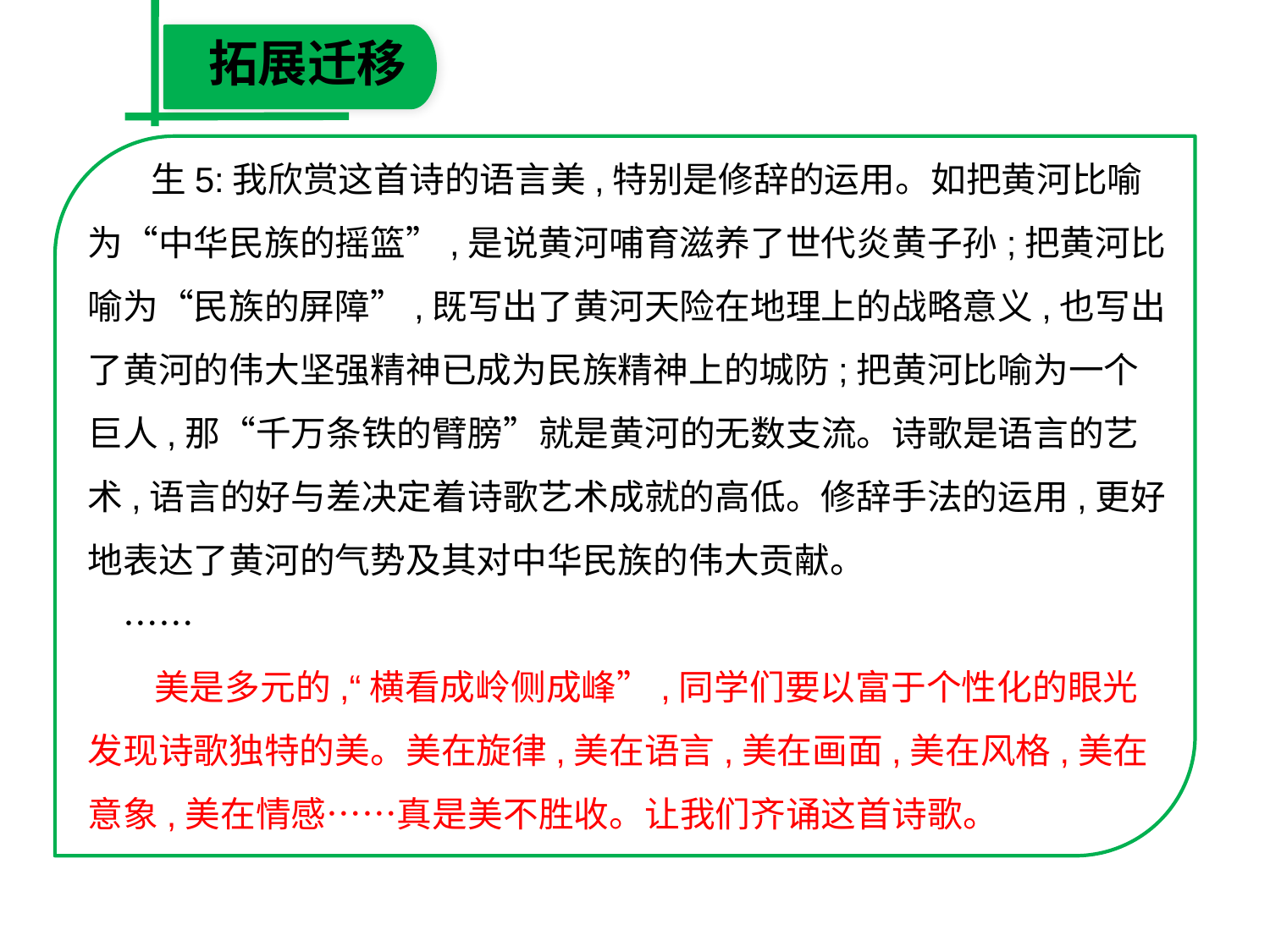

拓展迁移
       生5:我欣赏这首诗的语言美,特别是修辞的运用。如把黄河比喻为“中华民族的摇篮”,是说黄河哺育滋养了世代炎黄子孙;把黄河比喻为“民族的屏障”,既写出了黄河天险在地理上的战略意义,也写出了黄河的伟大坚强精神已成为民族精神上的城防;把黄河比喻为一个巨人,那“千万条铁的臂膀”就是黄河的无数支流。诗歌是语言的艺术,语言的好与差决定着诗歌艺术成就的高低。修辞手法的运用,更好地表达了黄河的气势及其对中华民族的伟大贡献。
　……
　    美是多元的,“横看成岭侧成峰”,同学们要以富于个性化的眼光发现诗歌独特的美。美在旋律,美在语言,美在画面,美在风格,美在意象,美在情感……真是美不胜收。让我们齐诵这首诗歌。